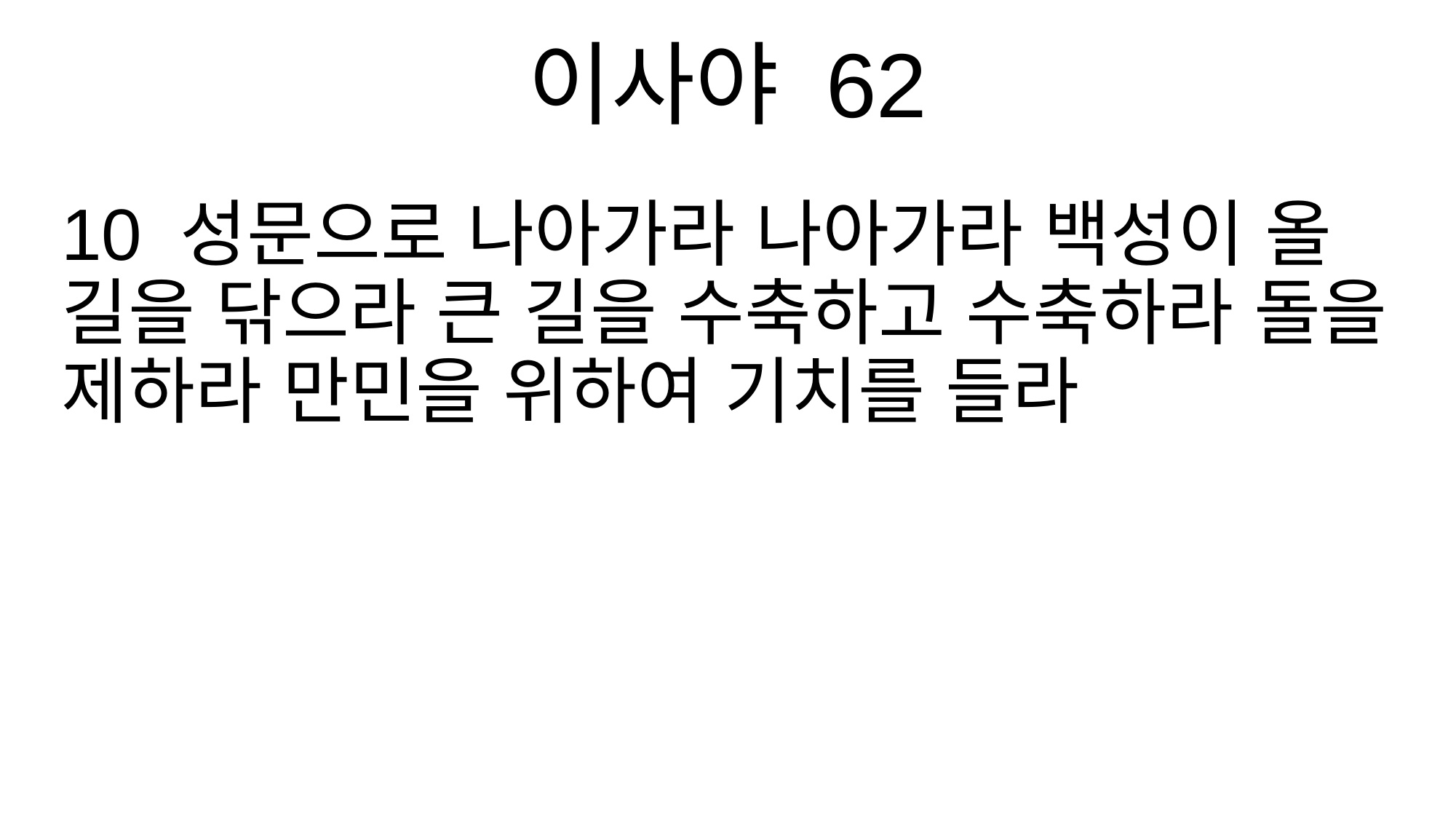

이사야 62
10 성문으로 나아가라 나아가라 백성이 올 길을 닦으라 큰 길을 수축하고 수축하라 돌을 제하라 만민을 위하여 기치를 들라